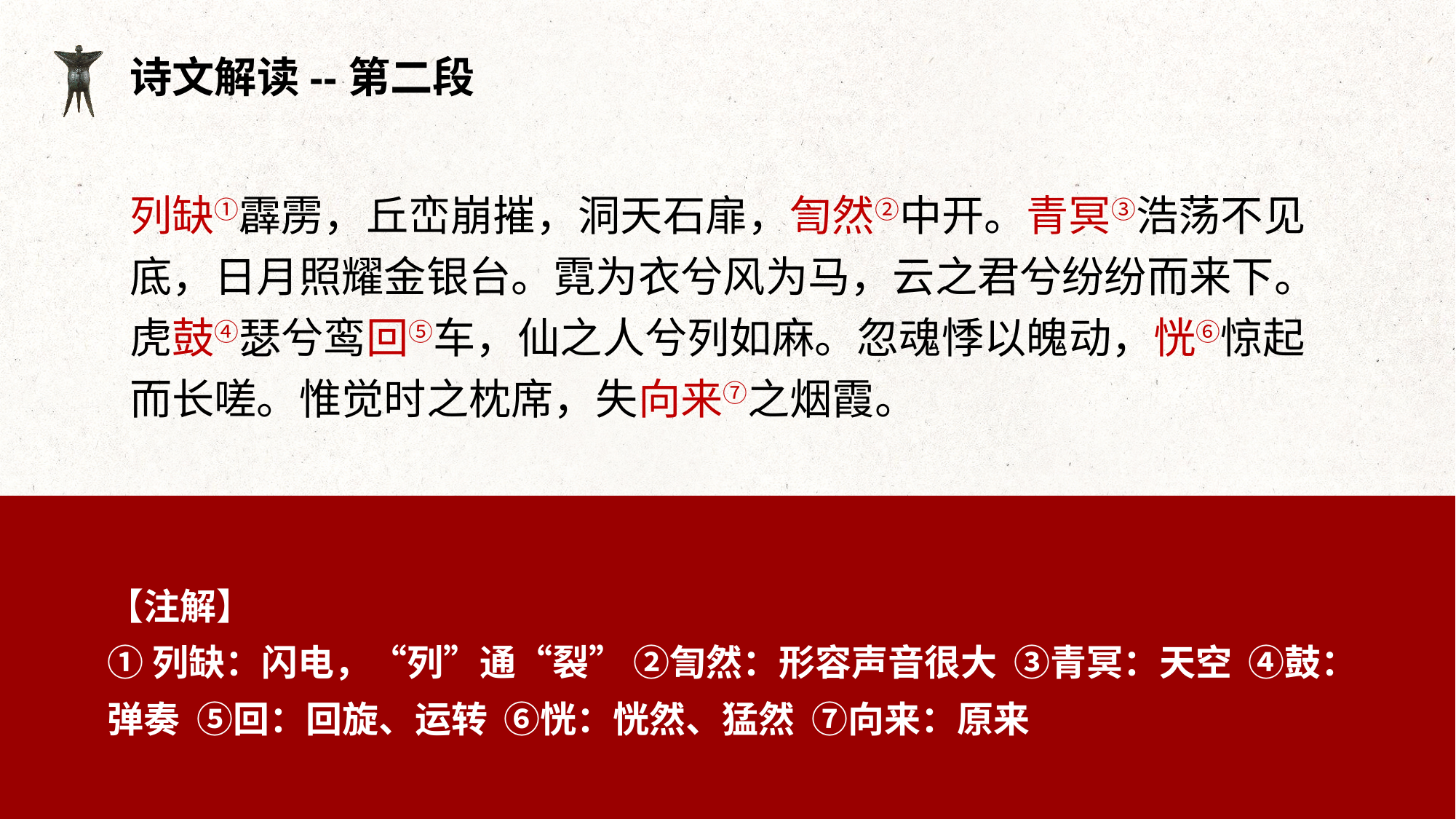

诗文解读--第二段
列缺①霹雳，丘峦崩摧，洞天石扉，訇然②中开。青冥③浩荡不见底，日月照耀金银台。霓为衣兮风为马，云之君兮纷纷而来下。虎鼓④瑟兮鸾回⑤车，仙之人兮列如麻。忽魂悸以魄动，恍⑥惊起而长嗟。惟觉时之枕席，失向来⑦之烟霞。
【注解】
①列缺：闪电，“列”通“裂” ②訇然：形容声音很大  ③青冥：天空  ④鼓：弹奏  ⑤回：回旋、运转  ⑥恍：恍然、猛然  ⑦向来：原来